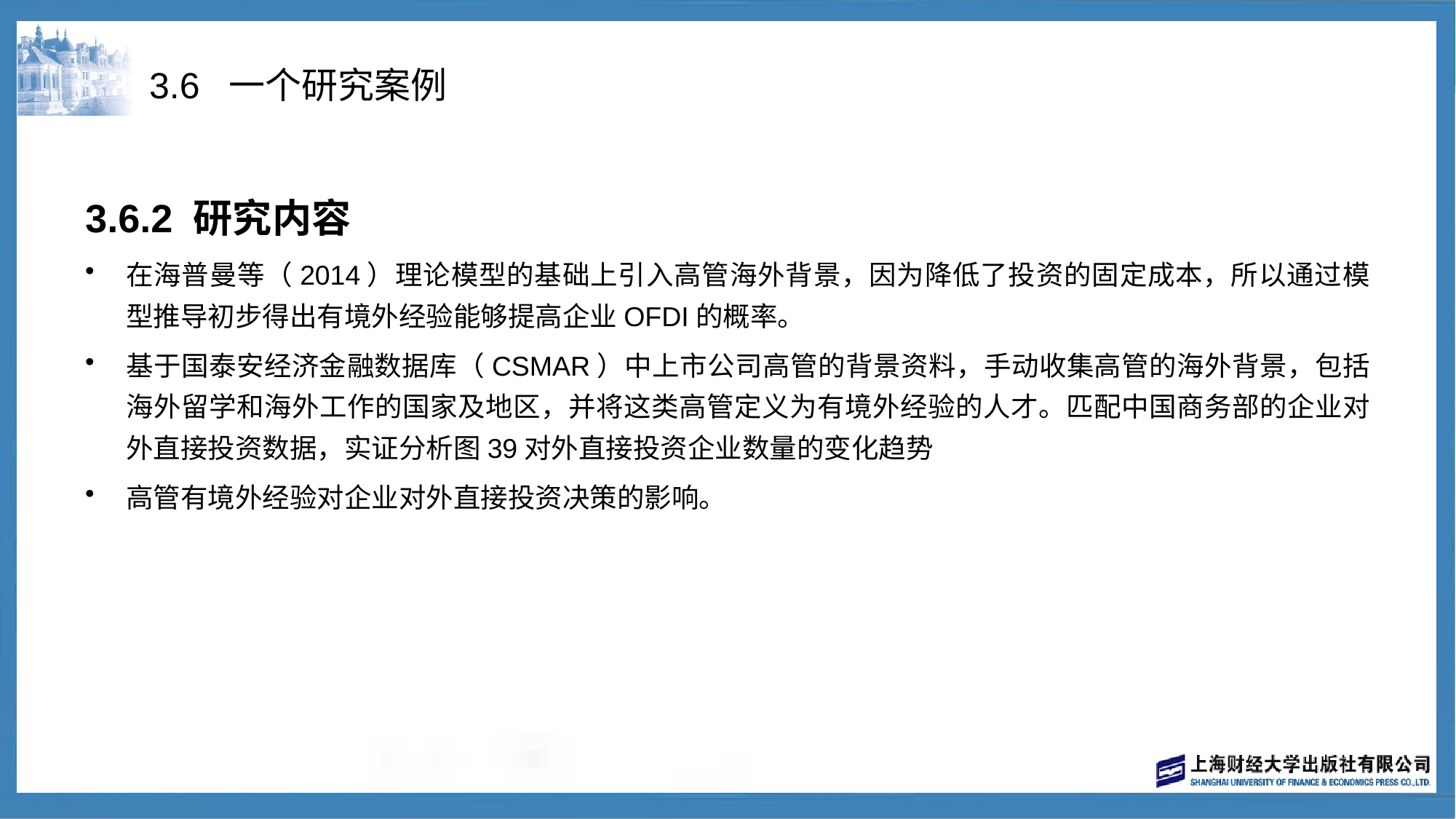

# 3.6  一个研究案例
3.6.2 研究内容
在海普曼等（2014）理论模型的基础上引入高管海外背景，因为降低了投资的固定成本，所以通过模型推导初步得出有境外经验能够提高企业OFDI的概率。
基于国泰安经济金融数据库（CSMAR）中上市公司高管的背景资料，手动收集高管的海外背景，包括海外留学和海外工作的国家及地区，并将这类高管定义为有境外经验的人才。匹配中国商务部的企业对外直接投资数据，实证分析图39对外直接投资企业数量的变化趋势
高管有境外经验对企业对外直接投资决策的影响。